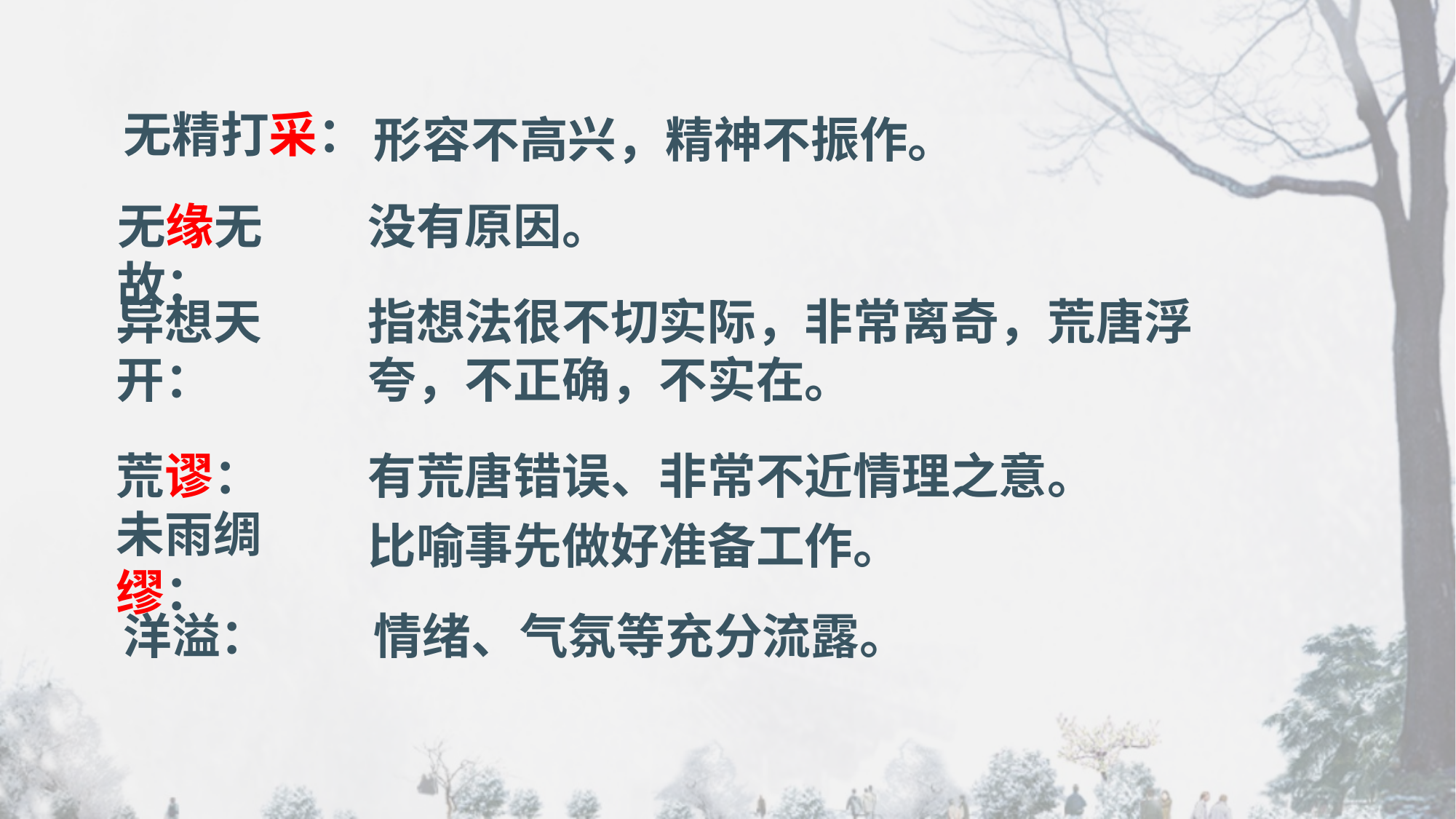

无精打采：

形容不高兴，精神不振作。
无缘无故：
没有原因。
异想天开：
指想法很不切实际，非常离奇，荒唐浮夸，不正确，不实在。
荒谬：
未雨绸缪：
有荒唐错误、非常不近情理之意。
比喻事先做好准备工作。
洋溢：
情绪、气氛等充分流露。